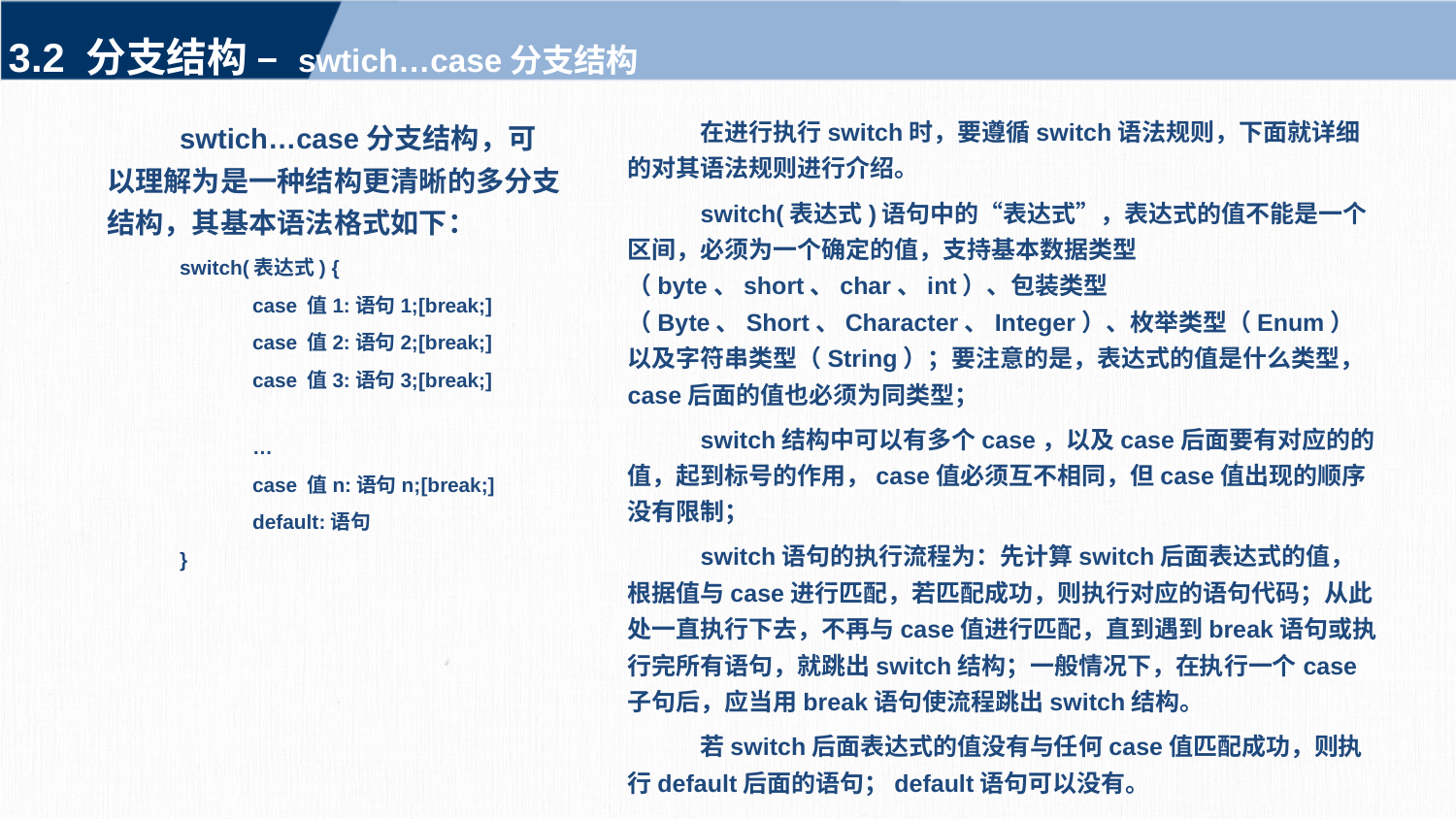

3.2 分支结构 – swtich…case分支结构

在进行执行switch时，要遵循switch语法规则，下面就详细的对其语法规则进行介绍。
switch(表达式)语句中的“表达式”，表达式的值不能是一个区间，必须为一个确定的值，支持基本数据类型（byte、short、char、int）、包装类型（Byte、Short、Character、Integer）、枚举类型（Enum）以及字符串类型（String）；要注意的是，表达式的值是什么类型，case后面的值也必须为同类型；
switch结构中可以有多个case，以及case后面要有对应的的值，起到标号的作用，case值必须互不相同，但case值出现的顺序没有限制；
switch语句的执行流程为：先计算switch后面表达式的值，根据值与case进行匹配，若匹配成功，则执行对应的语句代码；从此处一直执行下去，不再与case值进行匹配，直到遇到break语句或执行完所有语句，就跳出switch结构；一般情况下，在执行一个case子句后，应当用break语句使流程跳出switch结构。
若switch后面表达式的值没有与任何case值匹配成功，则执行default后面的语句；default语句可以没有。

swtich…case分支结构，可以理解为是一种结构更清晰的多分支结构，其基本语法格式如下：
switch(表达式) {
	case 值1:语句1;[break;]
	case 值2:语句2;[break;]
	case 值3:语句3;[break;]
				…
	case 值n:语句n;[break;]
	default:语句
}